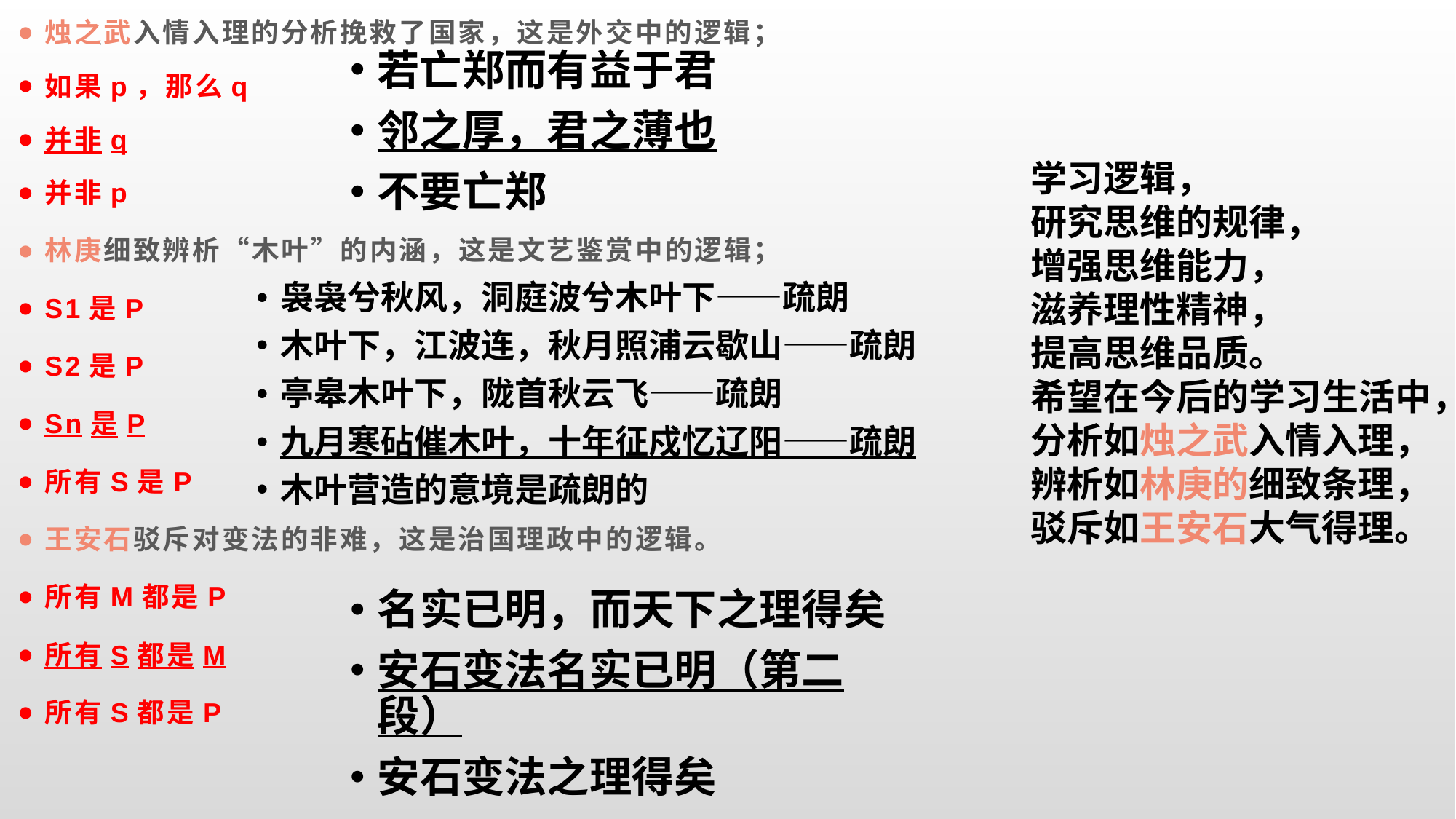

烛之武入情入理的分析挽救了国家，这是外交中的逻辑；
如果p，那么q
并非q
并非p
林庚细致辨析“木叶”的内涵，这是文艺鉴赏中的逻辑；
S1是P
S2是P
Sn是P
所有S是P
王安石驳斥对变法的非难，这是治国理政中的逻辑。
所有M都是P
所有S都是M
所有S都是P
若亡郑而有益于君
邻之厚，君之薄也
不要亡郑

学习逻辑，
研究思维的规律，
增强思维能力，
滋养理性精神，
提高思维品质。
希望在今后的学习生活中，
分析如烛之武入情入理，
辨析如林庚的细致条理，
驳斥如王安石大气得理。
袅袅兮秋风，洞庭波兮木叶下——疏朗
木叶下，江波连，秋月照浦云歇山——疏朗
亭皋木叶下，陇首秋云飞——疏朗
九月寒砧催木叶，十年征戍忆辽阳——疏朗
木叶营造的意境是疏朗的

名实已明，而天下之理得矣
安石变法名实已明（第二段）
安石变法之理得矣